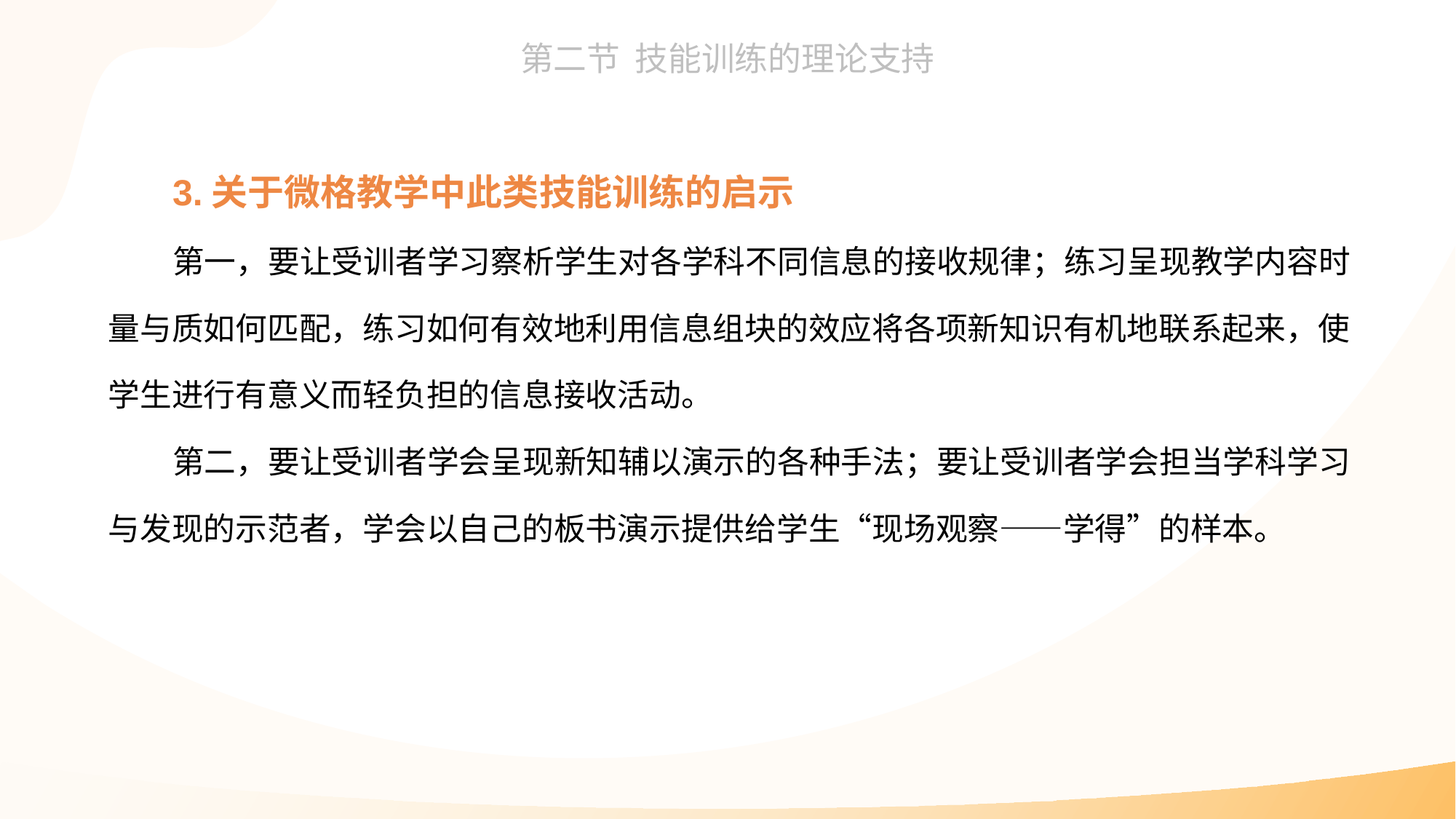

3.关于微格教学中此类技能训练的启示
第一，要让受训者学习察析学生对各学科不同信息的接收规律；练习呈现教学内容时量与质如何匹配，练习如何有效地利用信息组块的效应将各项新知识有机地联系起来，使学生进行有意义而轻负担的信息接收活动。
第二，要让受训者学会呈现新知辅以演示的各种手法；要让受训者学会担当学科学习与发现的示范者，学会以自己的板书演示提供给学生“现场观察——学得”的样本。